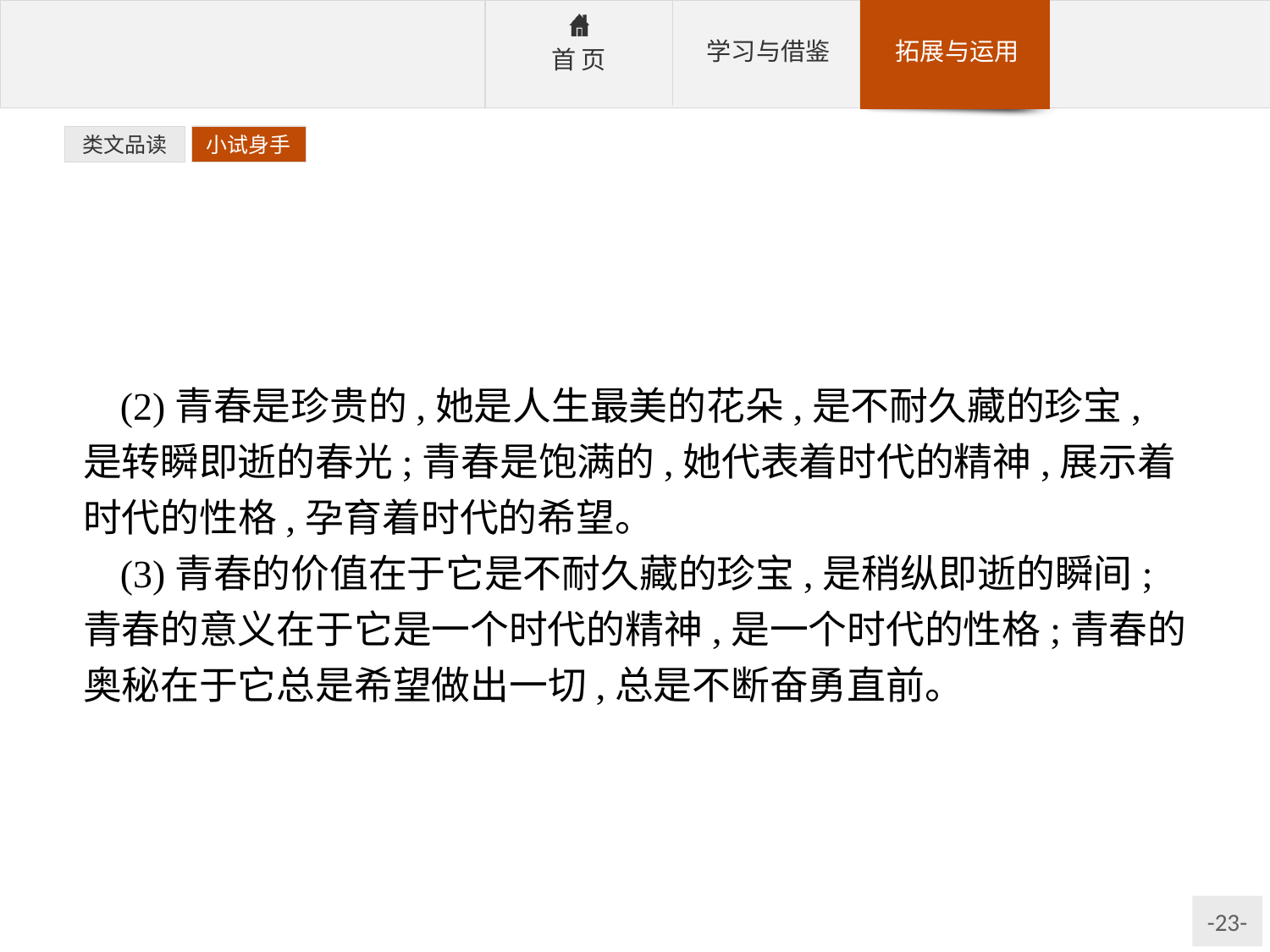

类文品读
小试身手
(2)青春是珍贵的,她是人生最美的花朵,是不耐久藏的珍宝,是转瞬即逝的春光;青春是饱满的,她代表着时代的精神,展示着时代的性格,孕育着时代的希望。
(3)青春的价值在于它是不耐久藏的珍宝,是稍纵即逝的瞬间;青春的意义在于它是一个时代的精神,是一个时代的性格;青春的奥秘在于它总是希望做出一切,总是不断奋勇直前。